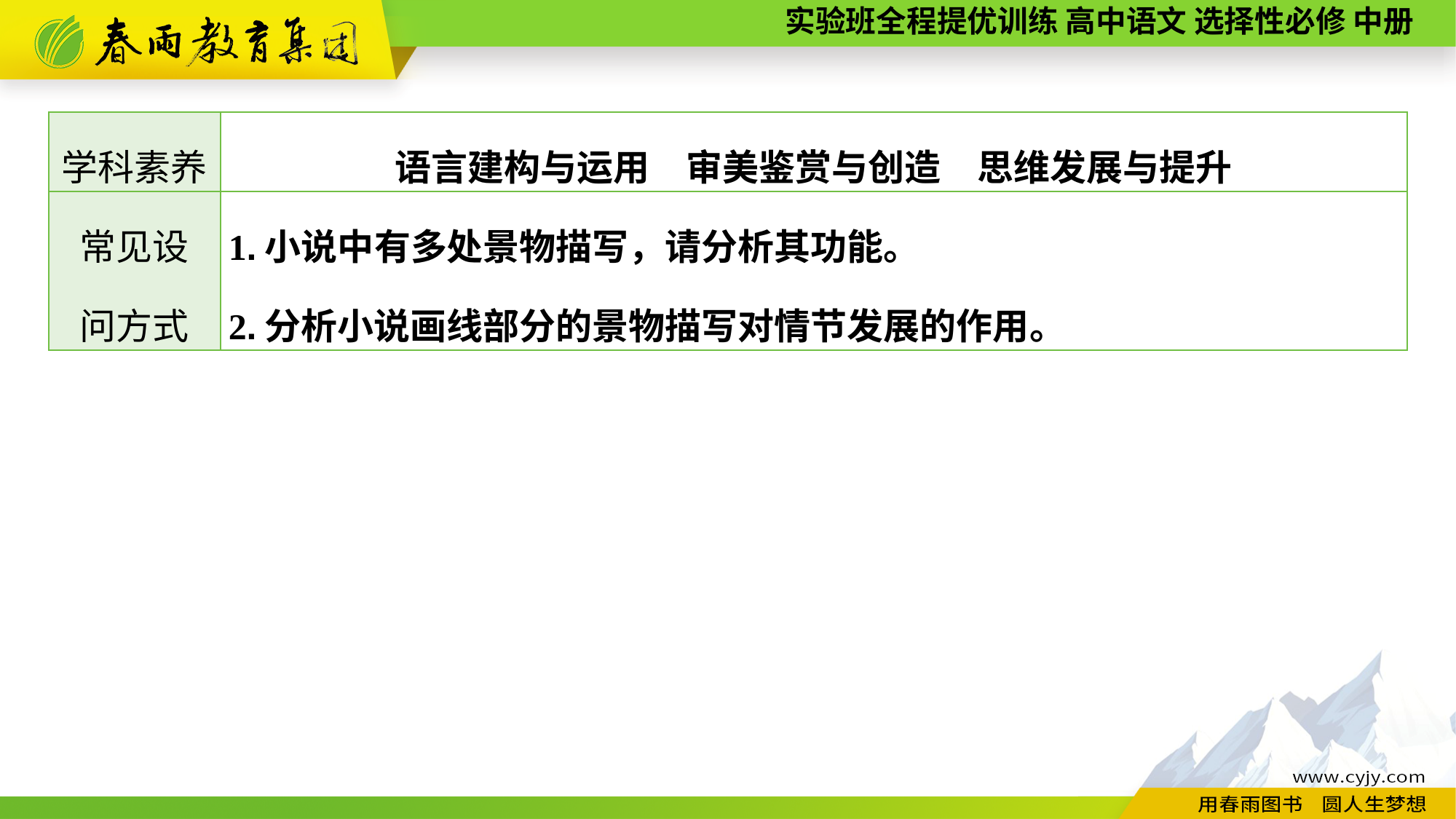

| 学科素养 | 语言建构与运用　审美鉴赏与创造　思维发展与提升 |
| --- | --- |
| 常见设 问方式 | 1.小说中有多处景物描写，请分析其功能。 2.分析小说画线部分的景物描写对情节发展的作用。 |